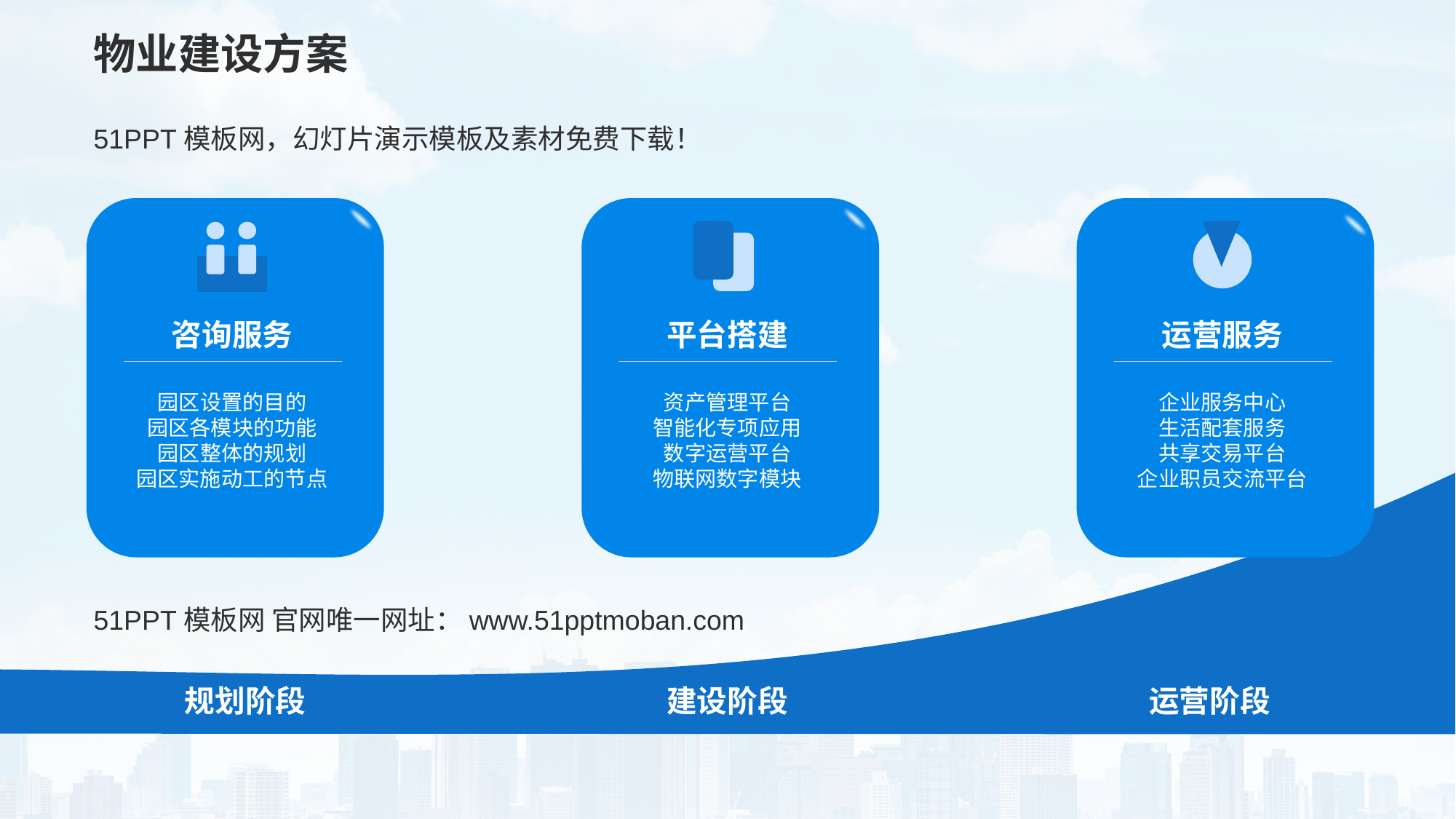

# 物业建设方案
51PPT模板网，幻灯片演示模板及素材免费下载！

咨询服务
园区设置的目的
园区各模块的功能
园区整体的规划
园区实施动工的节点

平台搭建
资产管理平台
智能化专项应用
数字运营平台
物联网数字模块

运营服务
企业服务中心
生活配套服务
共享交易平台
企业职员交流平台

51PPT模板网 官网唯一网址：www.51pptmoban.com
规划阶段
建设阶段
运营阶段